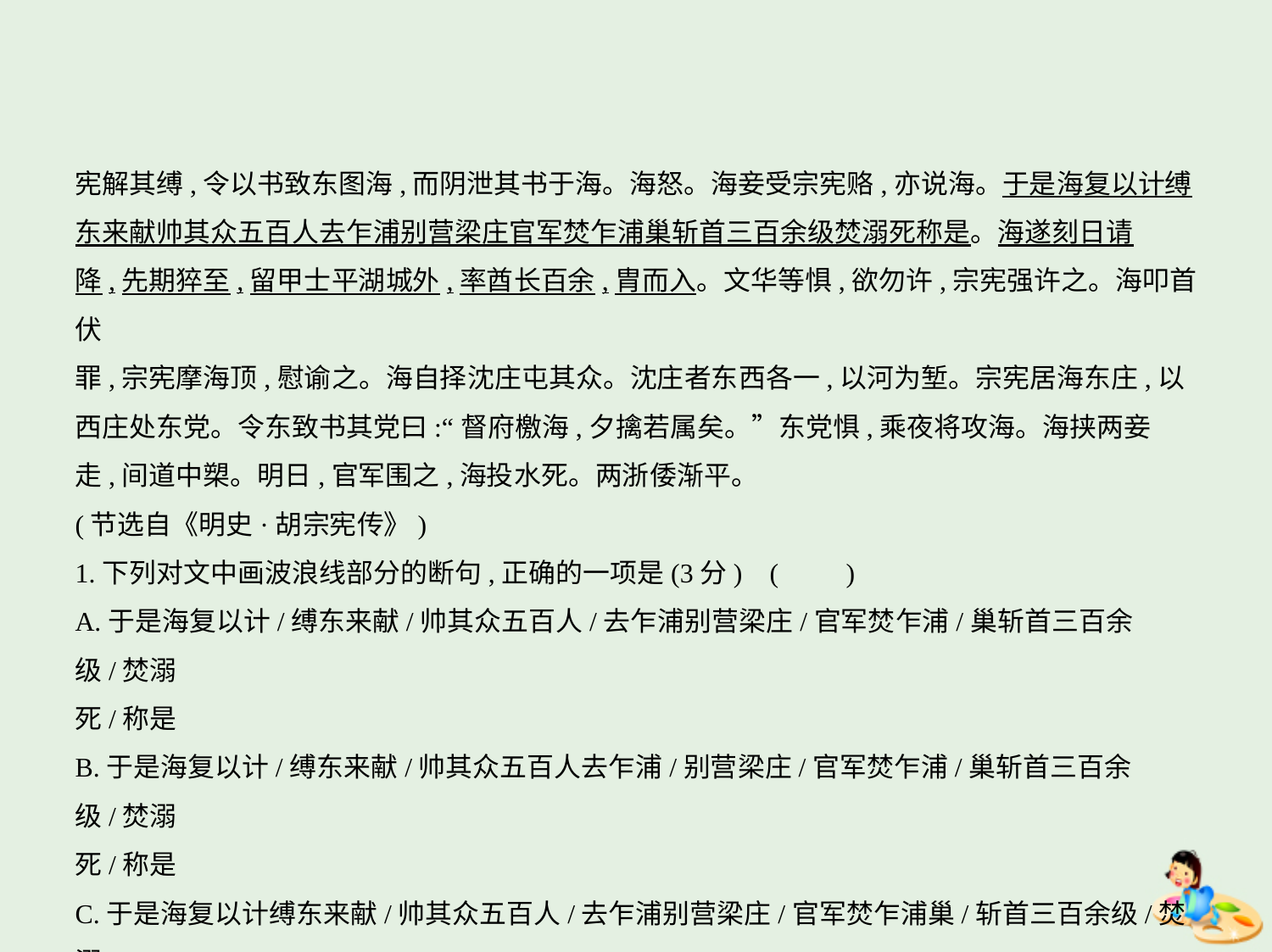

宪解其缚,令以书致东图海,而阴泄其书于海。海怒。海妾受宗宪赂,亦说海。于是海复以计缚
东来献帅其众五百人去乍浦别营梁庄官军焚乍浦巢斩首三百余级焚溺死称是。海遂刻日请
降,先期猝至,留甲士平湖城外,率酋长百余,胄而入。文华等惧,欲勿许,宗宪强许之。海叩首伏
罪,宗宪摩海顶,慰谕之。海自择沈庄屯其众。沈庄者东西各一,以河为堑。宗宪居海东庄,以
西庄处东党。令东致书其党曰:“督府檄海,夕擒若属矣。”东党惧,乘夜将攻海。海挟两妾
走,间道中槊。明日,官军围之,海投水死。两浙倭渐平。
(节选自《明史·胡宗宪传》)
1.下列对文中画波浪线部分的断句,正确的一项是(3分) (　　)
A.于是海复以计/缚东来献/帅其众五百人/去乍浦别营梁庄/官军焚乍浦/巢斩首三百余级/焚溺
死/称是
B.于是海复以计/缚东来献/帅其众五百人去乍浦/别营梁庄/官军焚乍浦/巢斩首三百余级/焚溺
死/称是
C.于是海复以计缚东来献/帅其众五百人/去乍浦别营梁庄/官军焚乍浦巢/斩首三百余级/焚溺
死称是